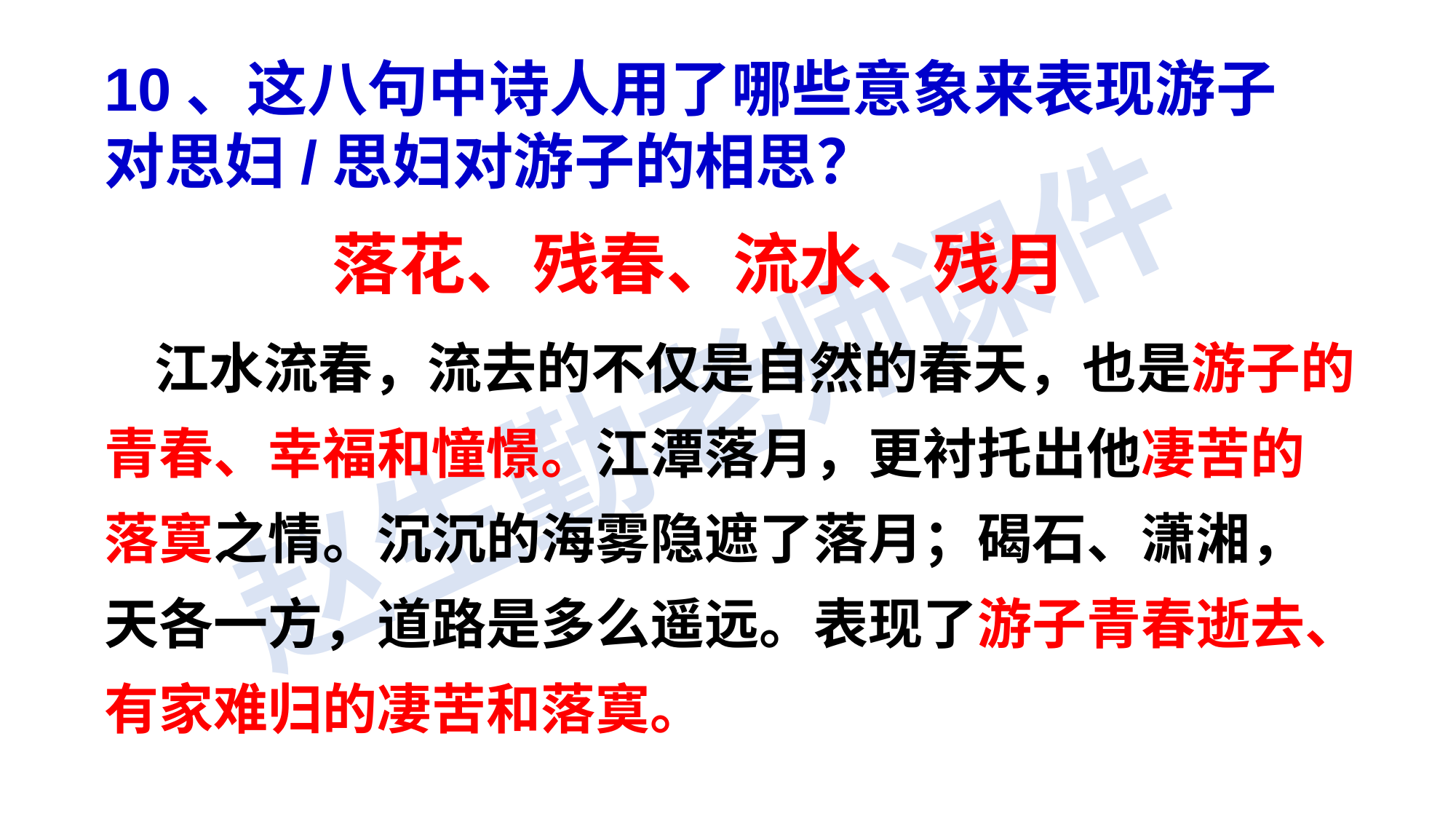

10、这八句中诗人用了哪些意象来表现游子对思妇/思妇对游子的相思？
落花、残春、流水、残月
   江水流春，流去的不仅是自然的春天，也是游子的青春、幸福和憧憬。江潭落月，更衬托出他凄苦的落寞之情。沉沉的海雾隐遮了落月；碣石、潇湘，天各一方，道路是多么遥远。表现了游子青春逝去、有家难归的凄苦和落寞。